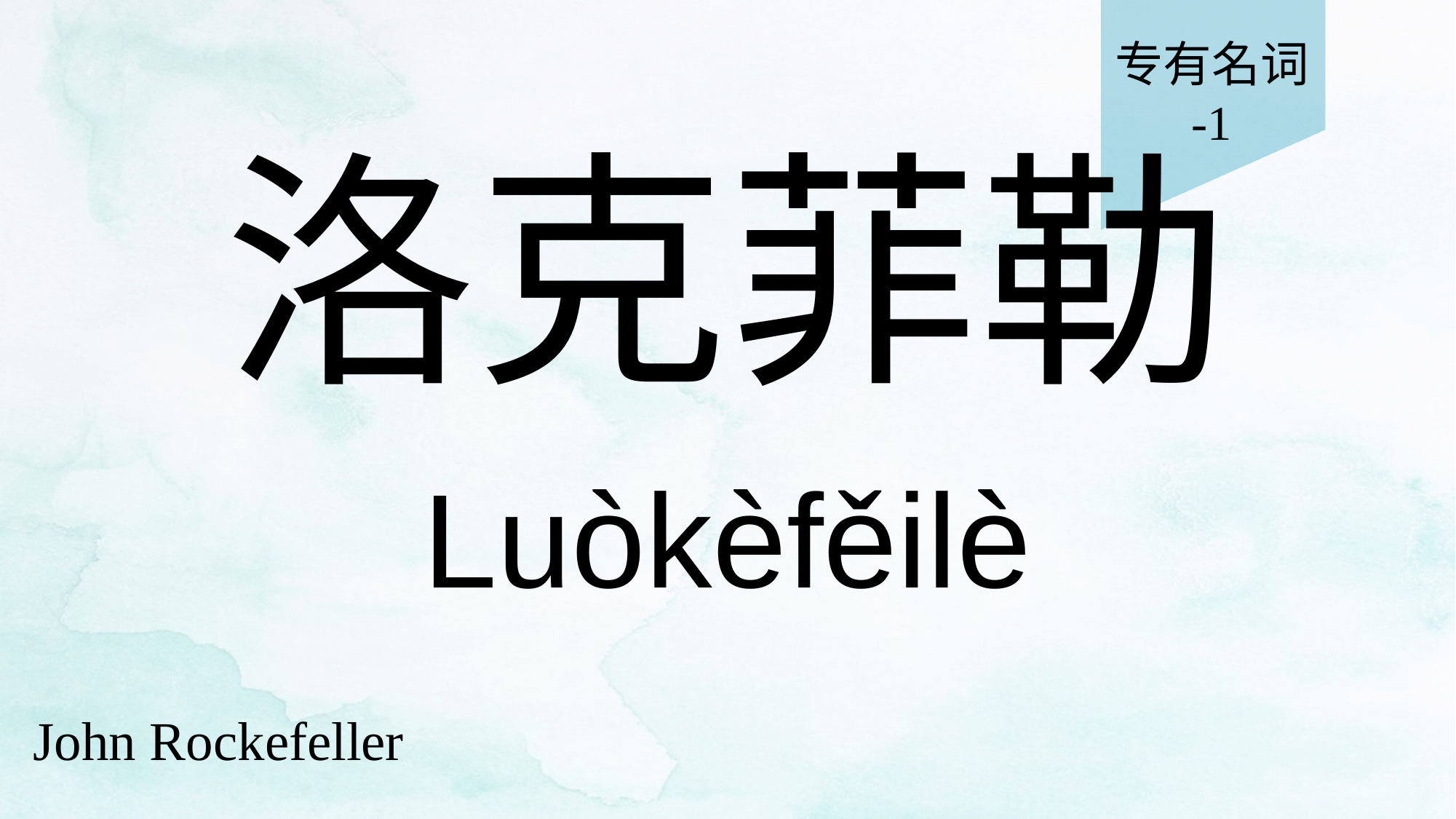

专有名词
-1
# 洛克菲勒
Luòkèfěilè
John Rockefeller